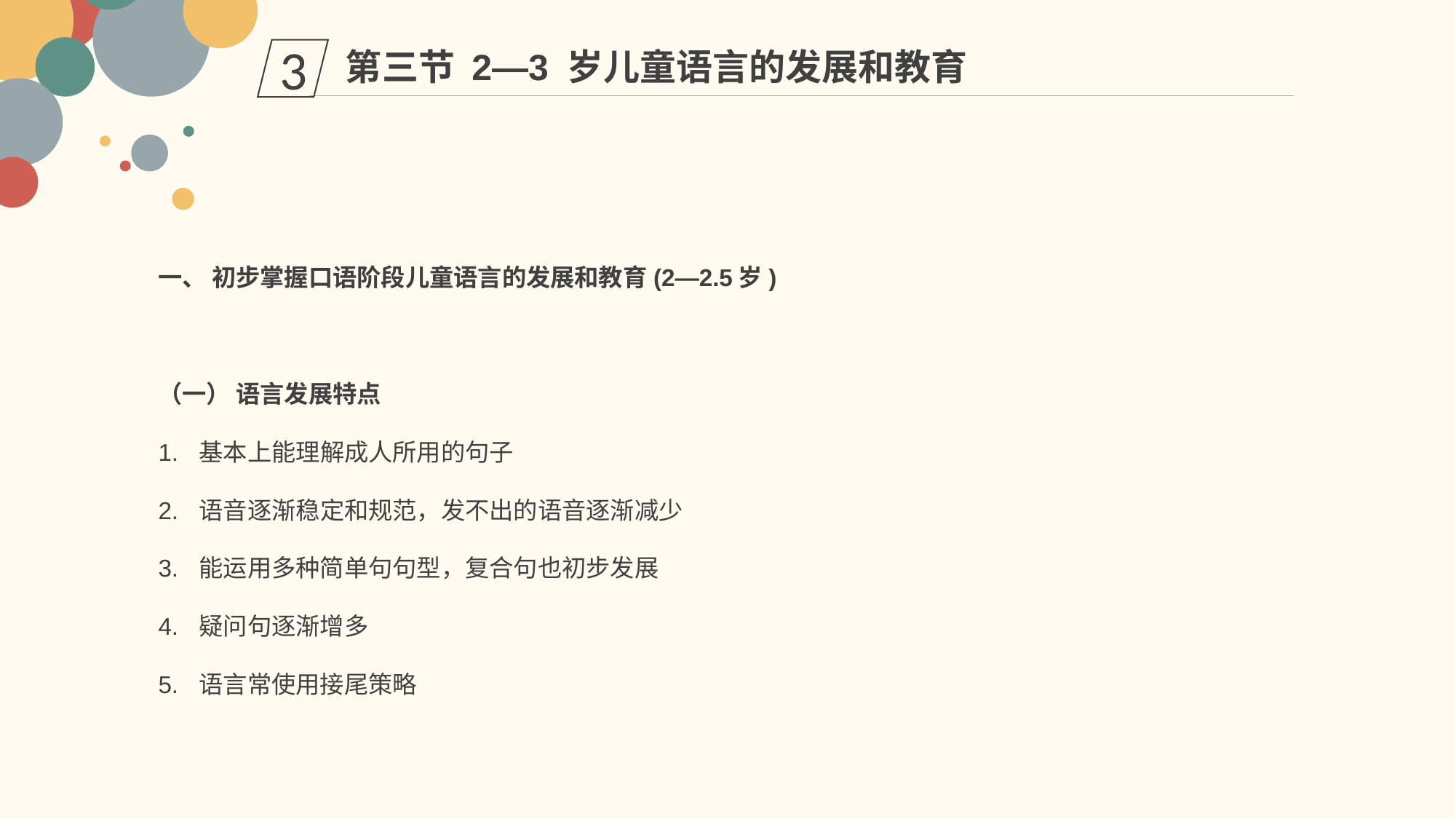

第三节 2—3 岁儿童语言的发展和教育
3
一、 初步掌握口语阶段儿童语言的发展和教育(2—2.5岁)

（一） 语言发展特点
基本上能理解成人所用的句子
语音逐渐稳定和规范，发不出的语音逐渐减少
能运用多种简单句句型，复合句也初步发展
疑问句逐渐增多
语言常使用接尾策略